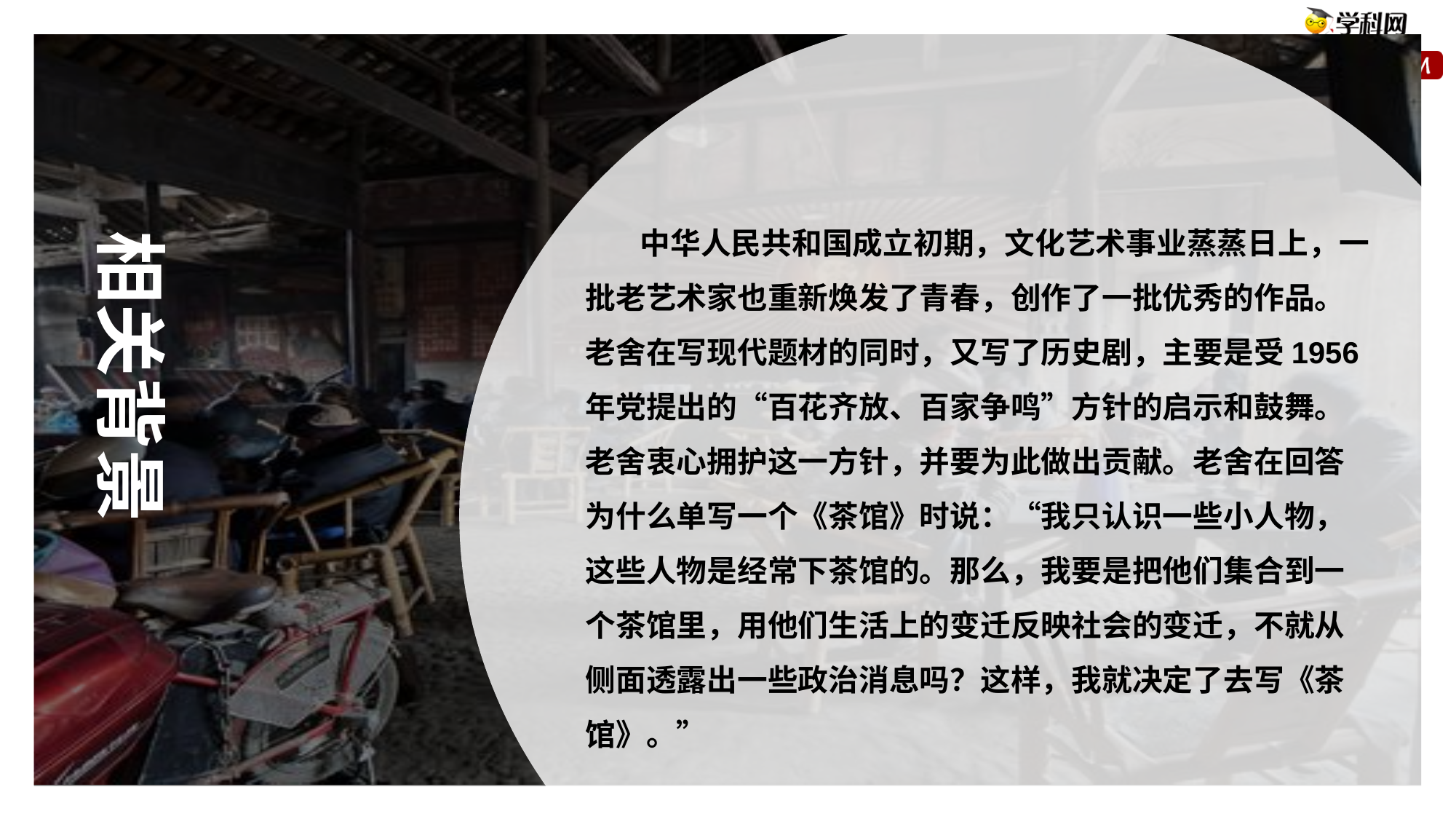

相关背景

中华人民共和国成立初期，文化艺术事业蒸蒸日上，一批老艺术家也重新焕发了青春，创作了一批优秀的作品。老舍在写现代题材的同时，又写了历史剧，主要是受1956年党提出的“百花齐放、百家争鸣”方针的启示和鼓舞。老舍衷心拥护这一方针，并要为此做出贡献。老舍在回答为什么单写一个《茶馆》时说：“我只认识一些小人物，这些人物是经常下茶馆的。那么，我要是把他们集合到一个茶馆里，用他们生活上的变迁反映社会的变迁，不就从侧面透露出一些政治消息吗？这样，我就决定了去写《茶馆》。”